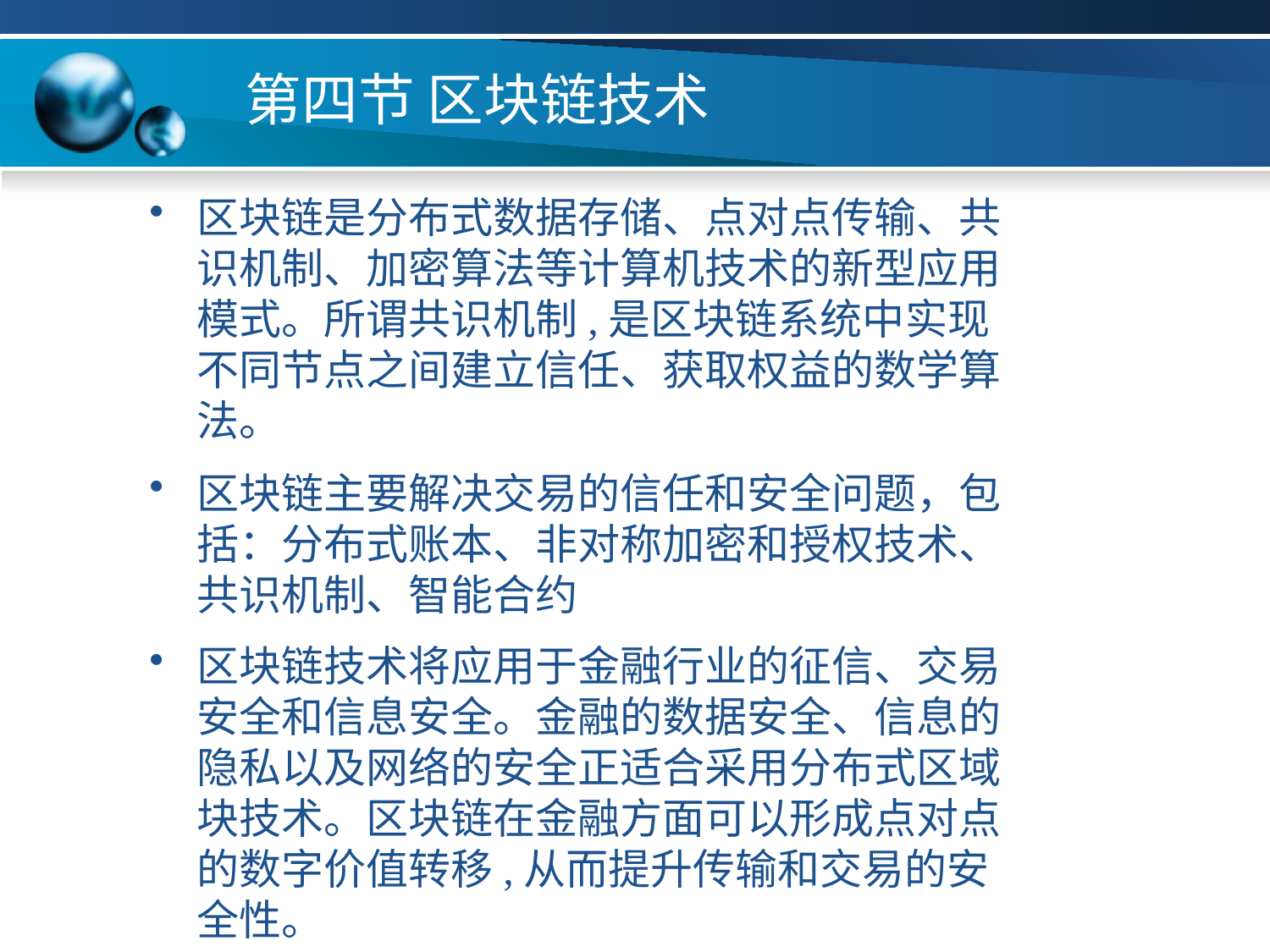

# 第四节 区块链技术
区块链是分布式数据存储、点对点传输、共识机制、加密算法等计算机技术的新型应用模式。所谓共识机制,是区块链系统中实现不同节点之间建立信任、获取权益的数学算法。
区块链主要解决交易的信任和安全问题，包括：分布式账本、非对称加密和授权技术、共识机制、智能合约
区块链技术将应用于金融行业的征信、交易安全和信息安全。金融的数据安全、信息的隐私以及网络的安全正适合采用分布式区域块技术。区块链在金融方面可以形成点对点的数字价值转移,从而提升传输和交易的安全性。